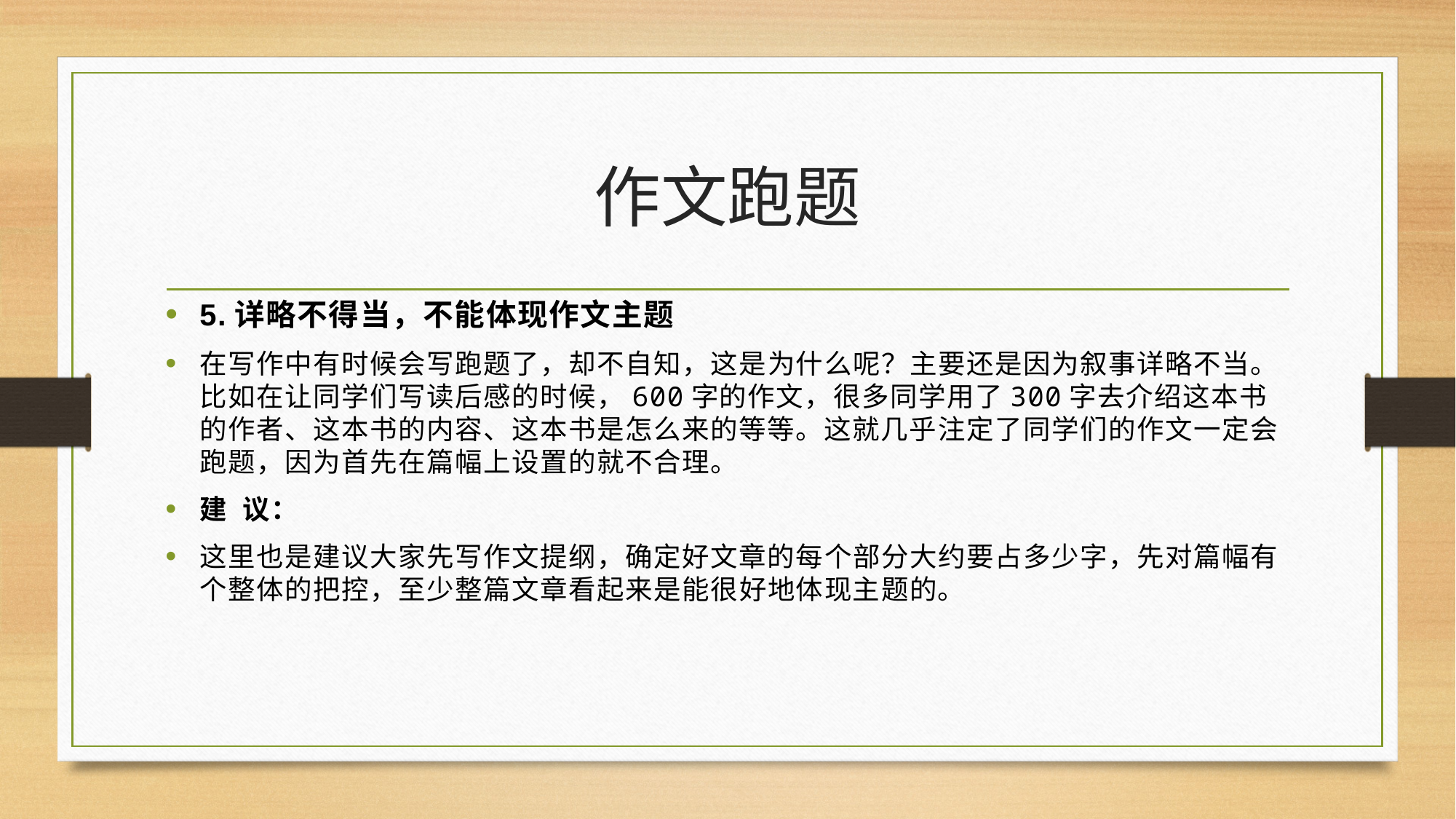

# 作文跑题
5.详略不得当，不能体现作文主题
在写作中有时候会写跑题了，却不自知，这是为什么呢？主要还是因为叙事详略不当。比如在让同学们写读后感的时候，600字的作文，很多同学用了300字去介绍这本书的作者、这本书的内容、这本书是怎么来的等等。这就几乎注定了同学们的作文一定会跑题，因为首先在篇幅上设置的就不合理。
建  议：
这里也是建议大家先写作文提纲，确定好文章的每个部分大约要占多少字，先对篇幅有个整体的把控，至少整篇文章看起来是能很好地体现主题的。